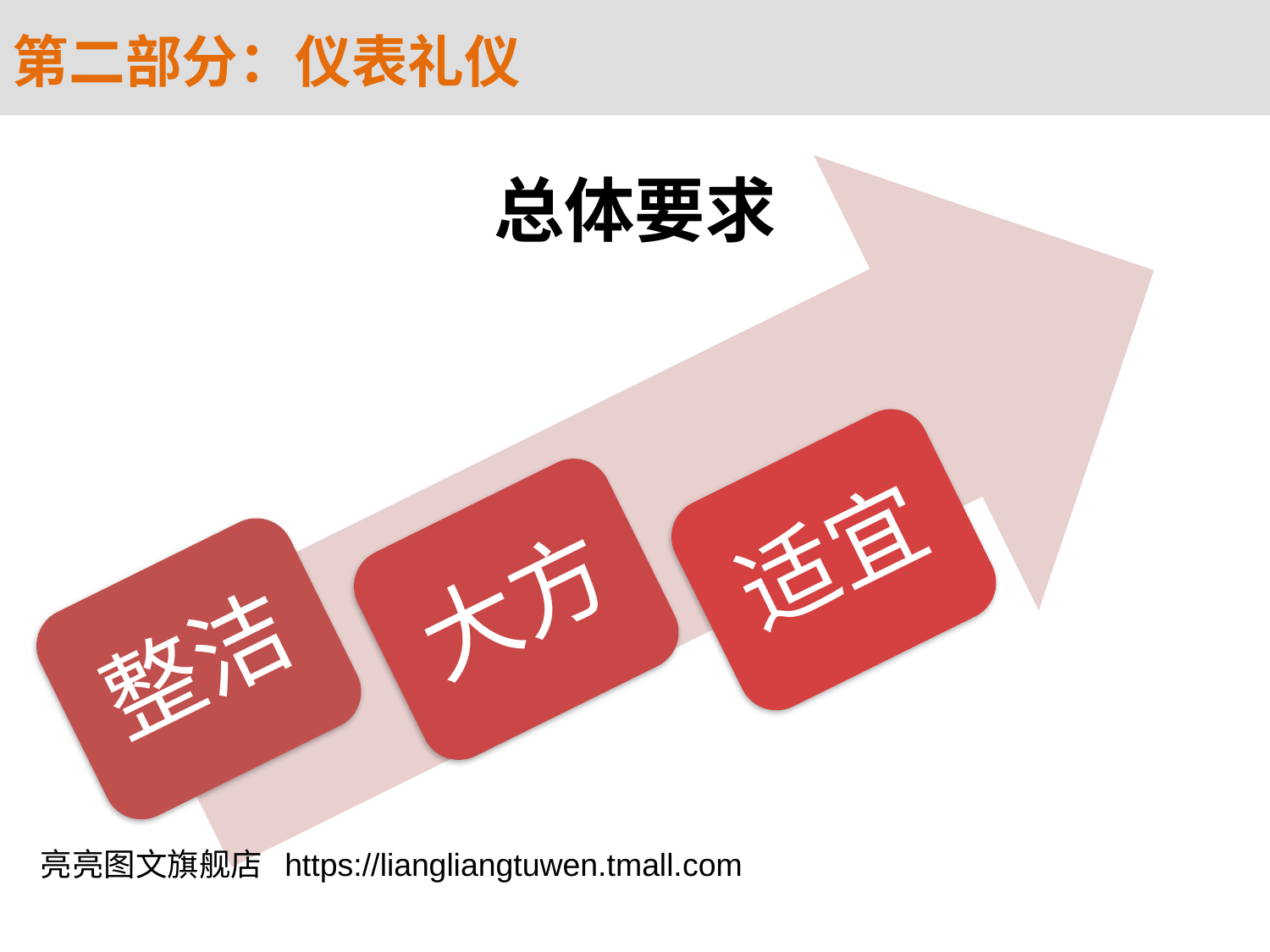

第二部分：仪表礼仪
总体要求

适宜

大方

整洁
亮亮图文旗舰店  https://liangliangtuwen.tmall.com